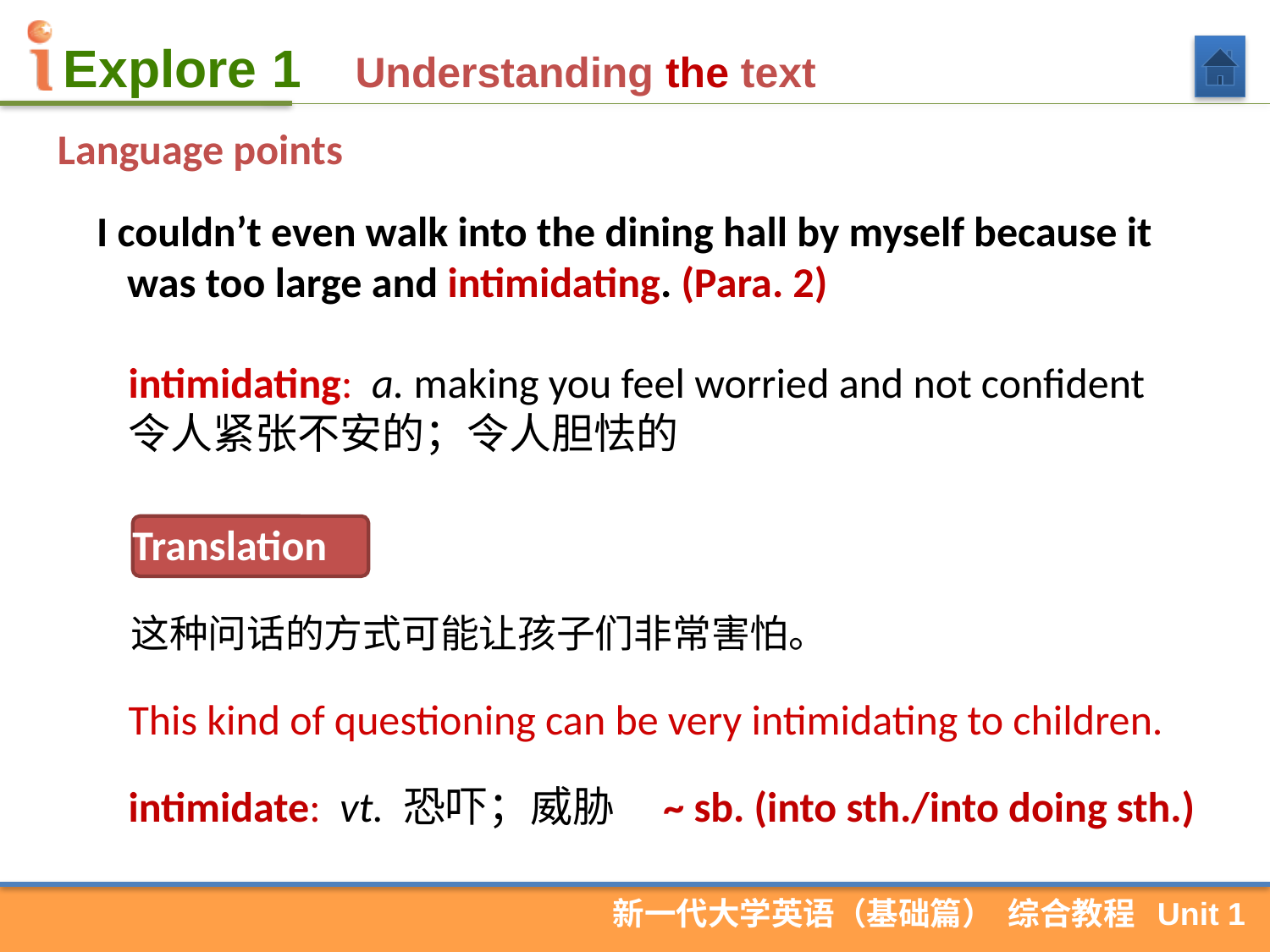

Understanding the text
Language points
  I couldn’t even walk into the dining hall by myself because it was too large and intimidating. (Para. 2)
intimidating:  a. making you feel worried and not confident 令人紧张不安的；令人胆怯的
Translation

这种问话的方式可能让孩子们非常害怕。
This kind of questioning can be very intimidating to children.
intimidate:  vt. 恐吓；威胁    ~ sb. (into sth./into doing sth.)